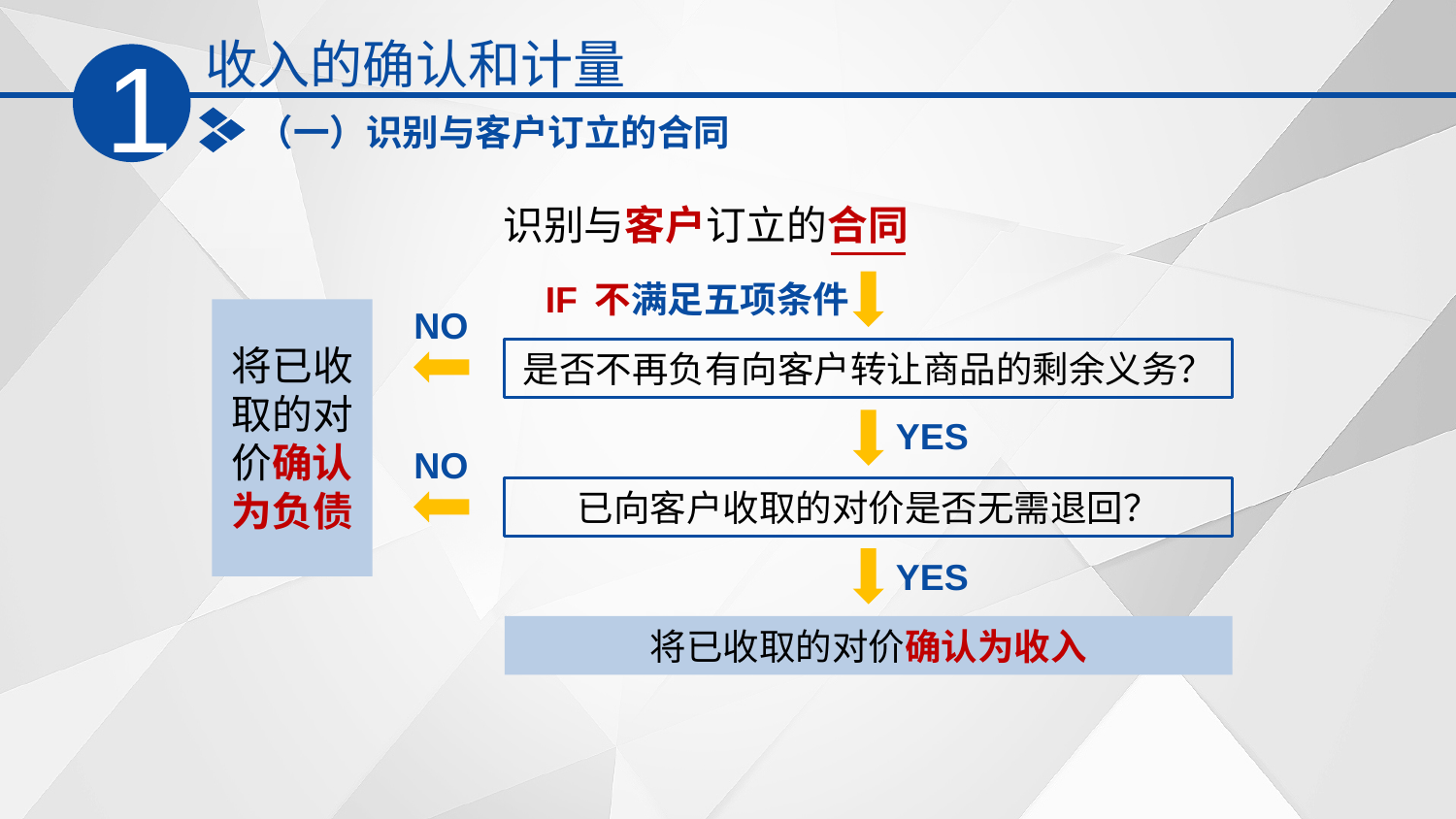

收入的确认和计量
1

（一）识别与客户订立的合同

识别与客户订立的合同
IF
不满足五项条件

NO
将已收取的对价确认为负债
是否不再负有向客户转让商品的剩余义务？

YES

NO
已向客户收取的对价是否无需退回？

YES

将已收取的对价确认为收入